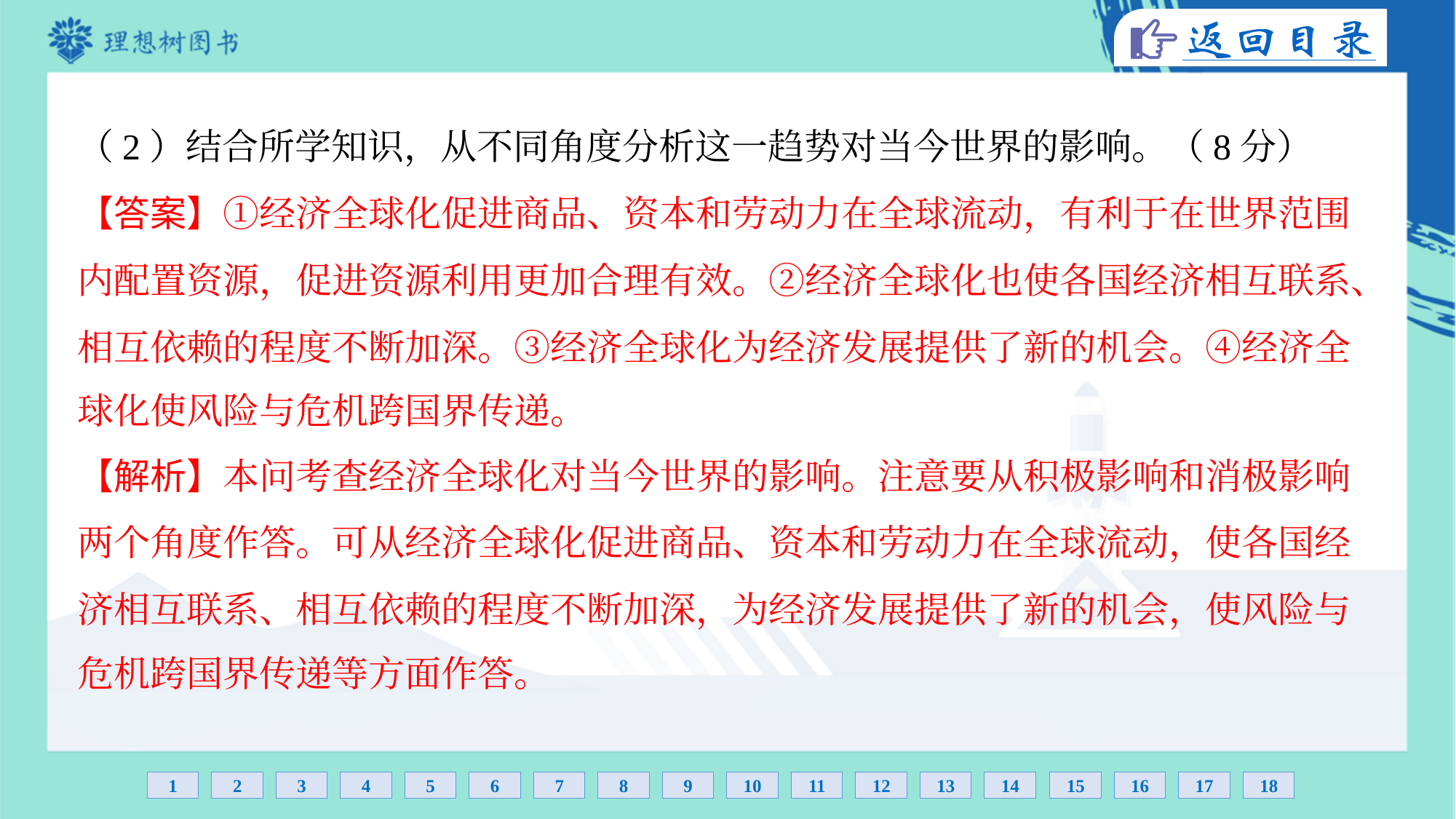

（2）结合所学知识，从不同角度分析这一趋势对当今世界的影响。（8分）
【答案】①经济全球化促进商品、资本和劳动力在全球流动，有利于在世界范围
内配置资源，促进资源利用更加合理有效。②经济全球化也使各国经济相互联系、
相互依赖的程度不断加深。③经济全球化为经济发展提供了新的机会。④经济全
球化使风险与危机跨国界传递。
【解析】本问考查经济全球化对当今世界的影响。注意要从积极影响和消极影响
两个角度作答。可从经济全球化促进商品、资本和劳动力在全球流动，使各国经
济相互联系、相互依赖的程度不断加深，为经济发展提供了新的机会，使风险与
危机跨国界传递等方面作答。